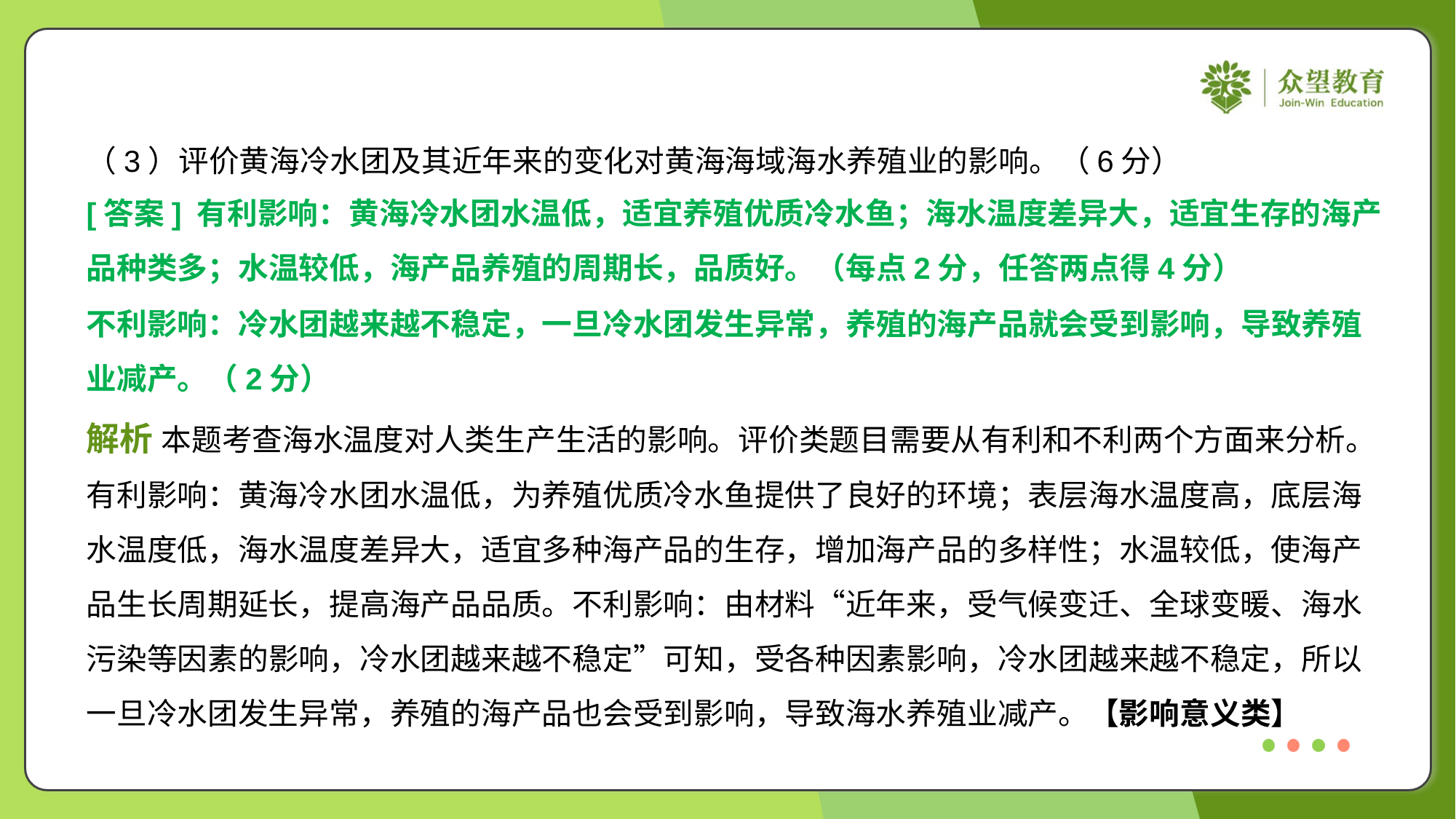

（3）评价黄海冷水团及其近年来的变化对黄海海域海水养殖业的影响。（6分）
[答案] 有利影响：黄海冷水团水温低，适宜养殖优质冷水鱼；海水温度差异大，适宜生存的海产
品种类多；水温较低，海产品养殖的周期长，品质好。（每点2分，任答两点得4分）
不利影响：冷水团越来越不稳定，一旦冷水团发生异常，养殖的海产品就会受到影响，导致养殖
业减产。（2分）
解析 本题考查海水温度对人类生产生活的影响。评价类题目需要从有利和不利两个方面来分析。
有利影响：黄海冷水团水温低，为养殖优质冷水鱼提供了良好的环境；表层海水温度高，底层海
水温度低，海水温度差异大，适宜多种海产品的生存，增加海产品的多样性；水温较低，使海产
品生长周期延长，提高海产品品质。不利影响：由材料“近年来，受气候变迁、全球变暖、海水
污染等因素的影响，冷水团越来越不稳定”可知，受各种因素影响，冷水团越来越不稳定，所以
一旦冷水团发生异常，养殖的海产品也会受到影响，导致海水养殖业减产。【影响意义类】